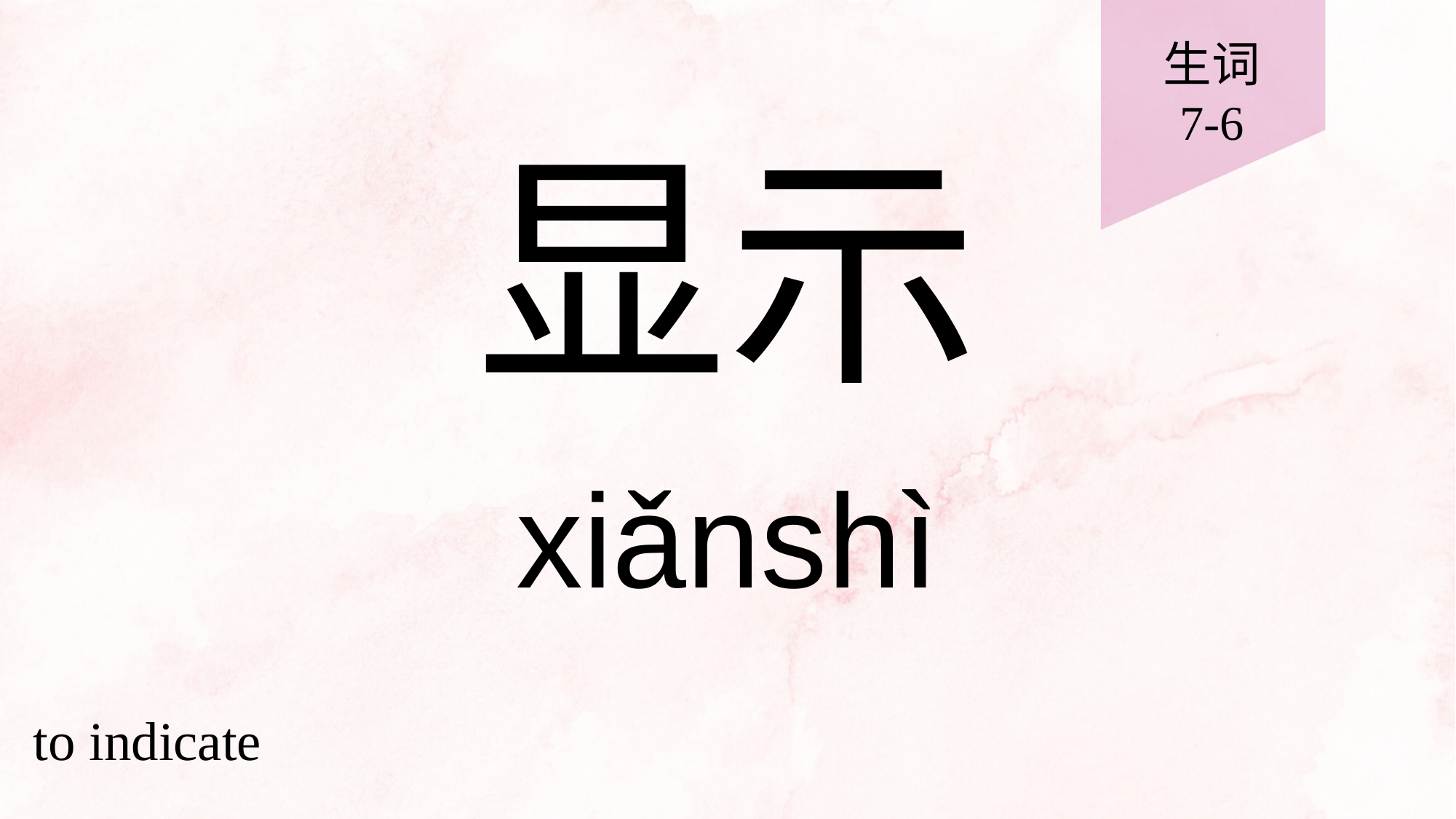

生词
7-6
# 显示
xiǎnshì
to indicate